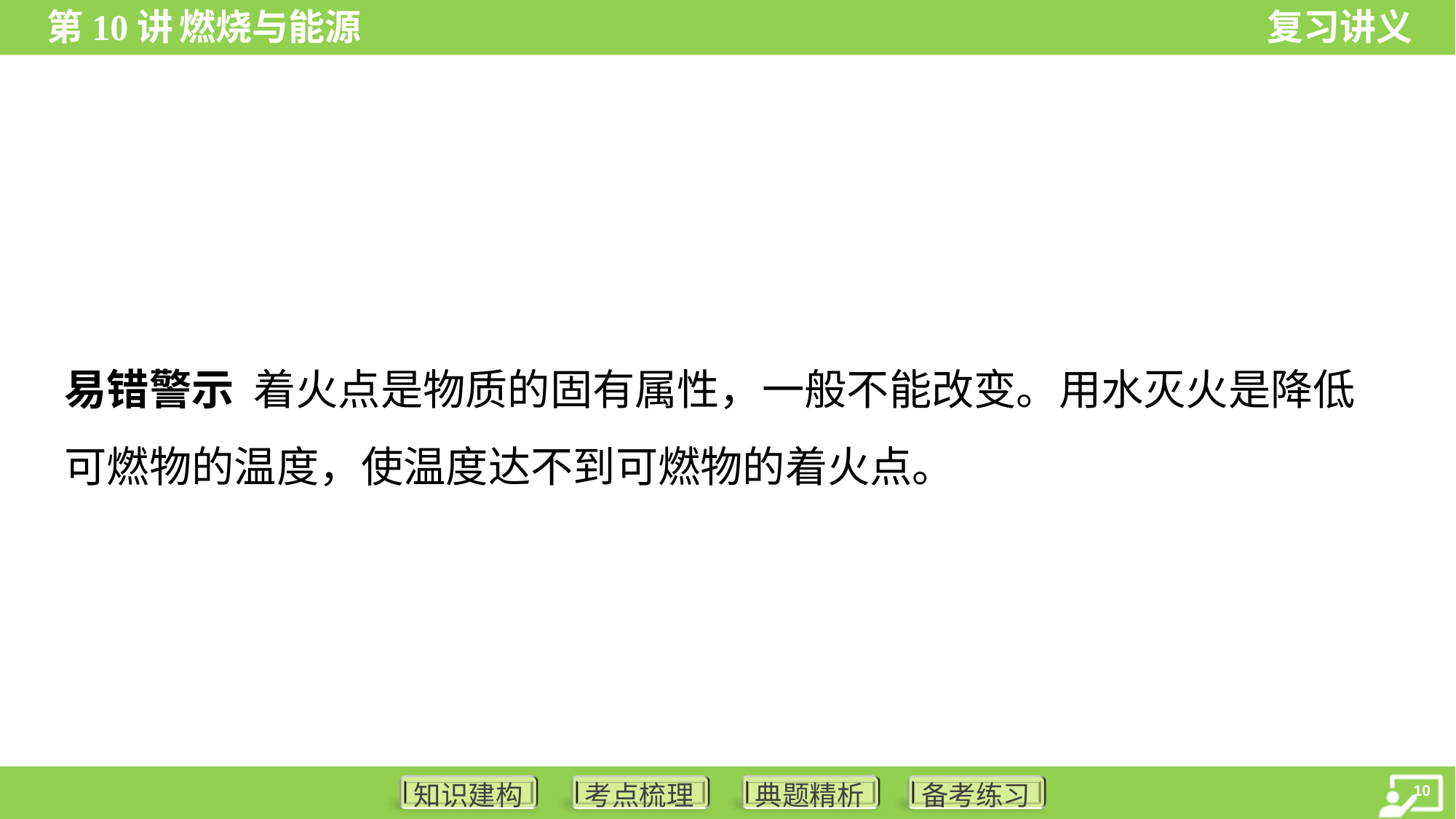

易错警示  着火点是物质的固有属性，一般不能改变。用水灭火是降低可燃物的温度，使温度达不到可燃物的着火点。